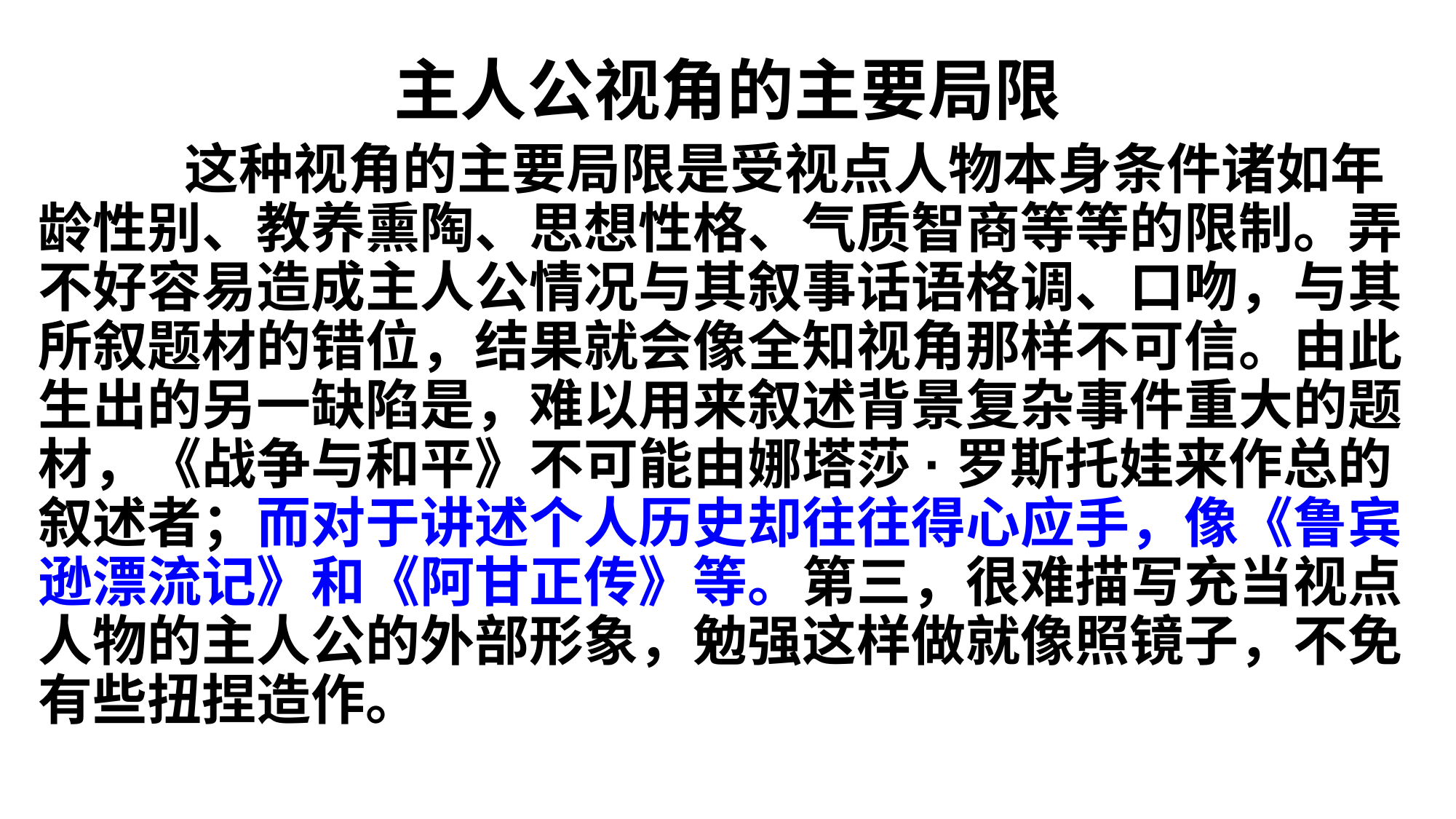

# 主人公视角的主要局限
             这种视角的主要局限是受视点人物本身条件诸如年龄性别、教养熏陶、思想性格、气质智商等等的限制。弄不好容易造成主人公情况与其叙事话语格调、口吻，与其所叙题材的错位，结果就会像全知视角那样不可信。由此生出的另一缺陷是，难以用来叙述背景复杂事件重大的题材，《战争与和平》不可能由娜塔莎·罗斯托娃来作总的叙述者；而对于讲述个人历史却往往得心应手，像《鲁宾逊漂流记》和《阿甘正传》等。第三，很难描写充当视点人物的主人公的外部形象，勉强这样做就像照镜子，不免有些扭捏造作。